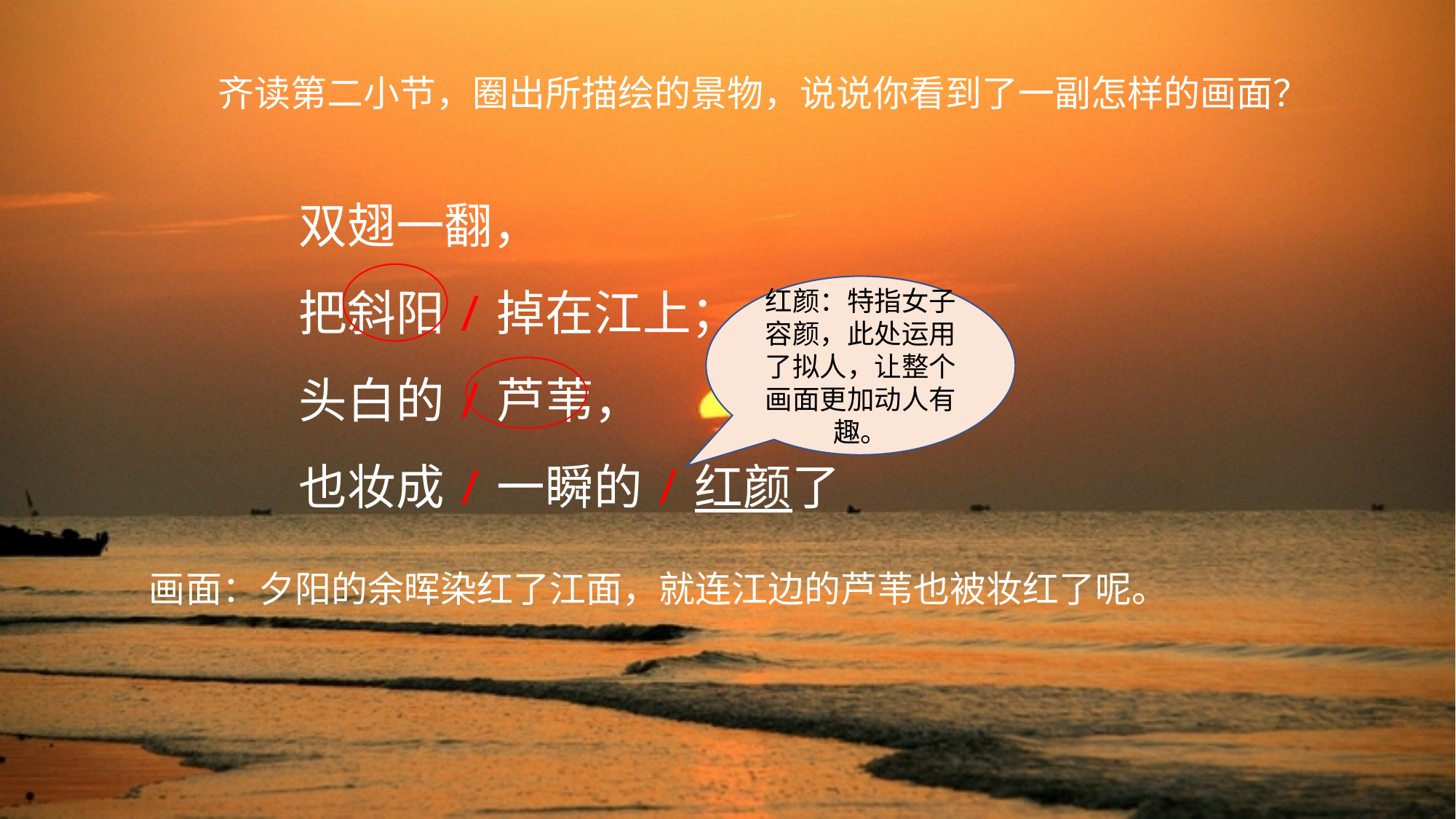

齐读第二小节，圈出所描绘的景物，说说你看到了一副怎样的画面？
双翅一翻，
把斜阳/掉在江上；
头白的/芦苇，
也妆成/一瞬的/红颜了

红颜：特指女子容颜，此处运用了拟人，让整个画面更加动人有趣。

画面：夕阳的余晖染红了江面，就连江边的芦苇也被妆红了呢。